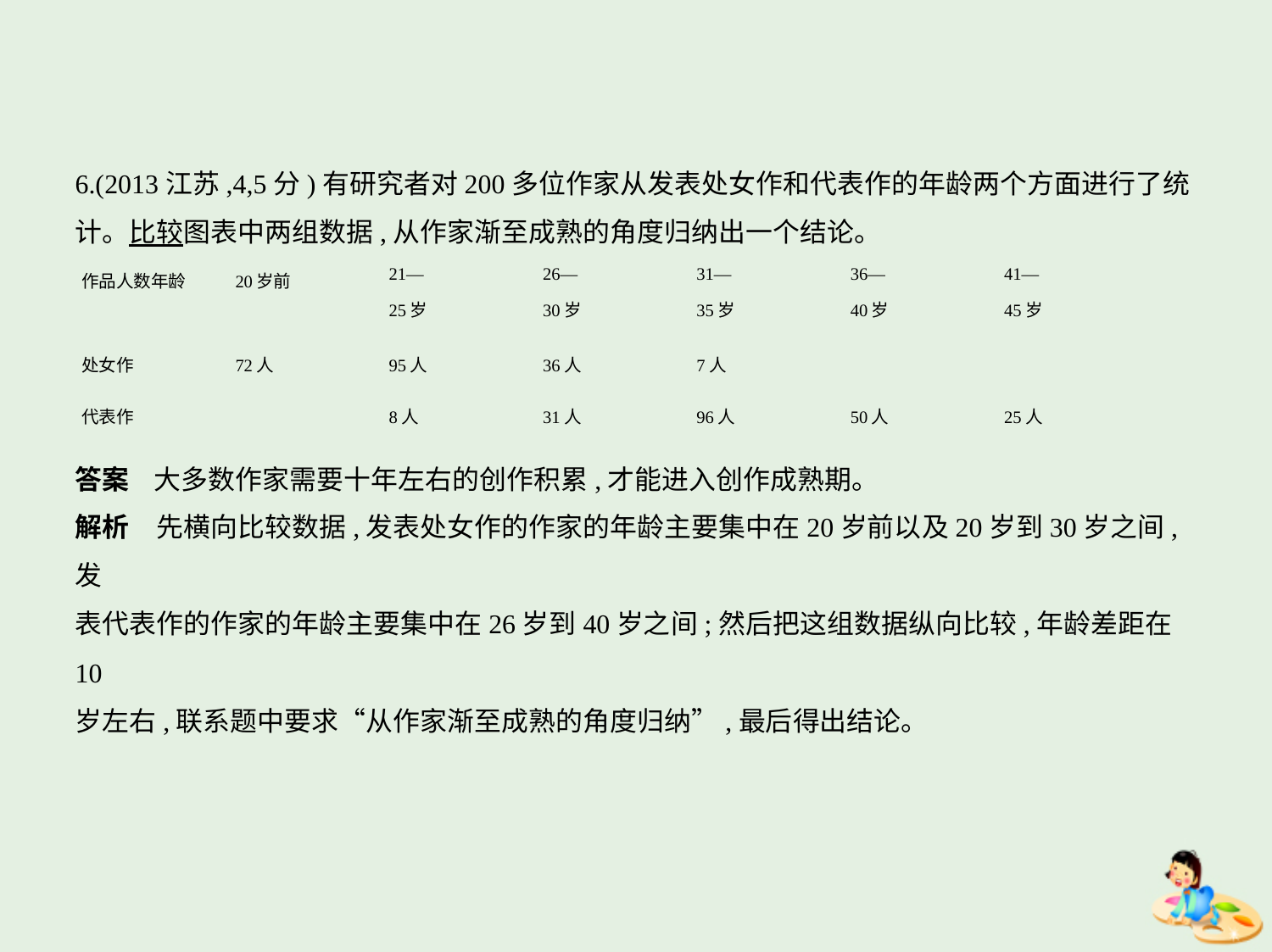

6.(2013江苏,4,5分)有研究者对200多位作家从发表处女作和代表作的年龄两个方面进行了统
计。比较图表中两组数据,从作家渐至成熟的角度归纳出一个结论。
| 作品人数年龄 | 20岁前 | 21— 25岁 | 26— 30岁 | 31— 35岁 | 36— 40岁 | 41— 45岁 |
| --- | --- | --- | --- | --- | --- | --- |
| 处女作 | 72人 | 95人 | 36人 | 7人 |  |  |
| 代表作 |  | 8人 | 31人 | 96人 | 50人 | 25人 |
答案    大多数作家需要十年左右的创作积累,才能进入创作成熟期。
解析　先横向比较数据,发表处女作的作家的年龄主要集中在20岁前以及20岁到30岁之间,发
表代表作的作家的年龄主要集中在26岁到40岁之间;然后把这组数据纵向比较,年龄差距在10
岁左右,联系题中要求“从作家渐至成熟的角度归纳”,最后得出结论。